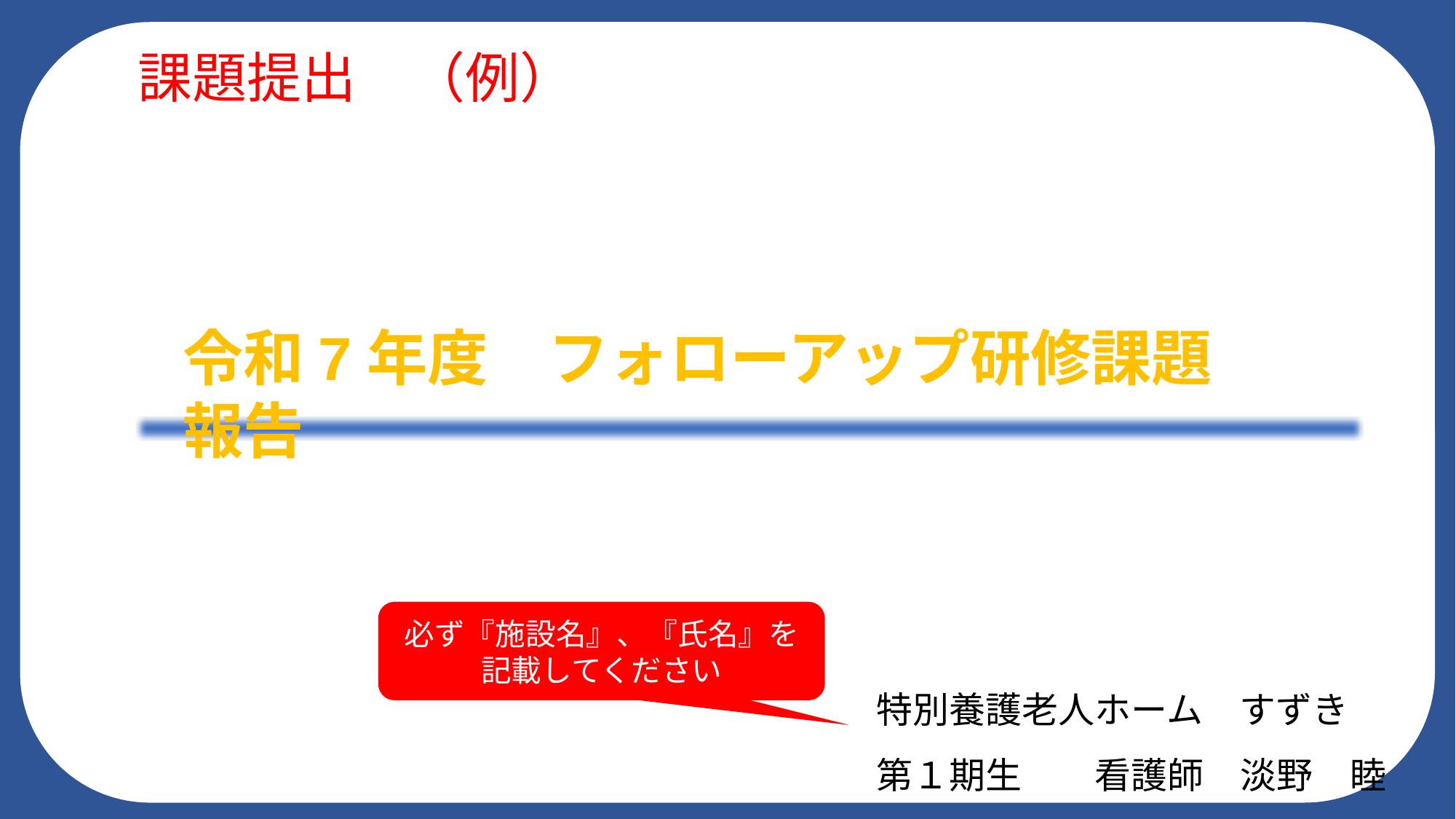

課題提出　（例）
令和7年度　フォローアップ研修課題報告

必ず『施設名』、『氏名』を
記載してください
特別養護老人ホーム　すずき
第１期生　　看護師　淡野　睦